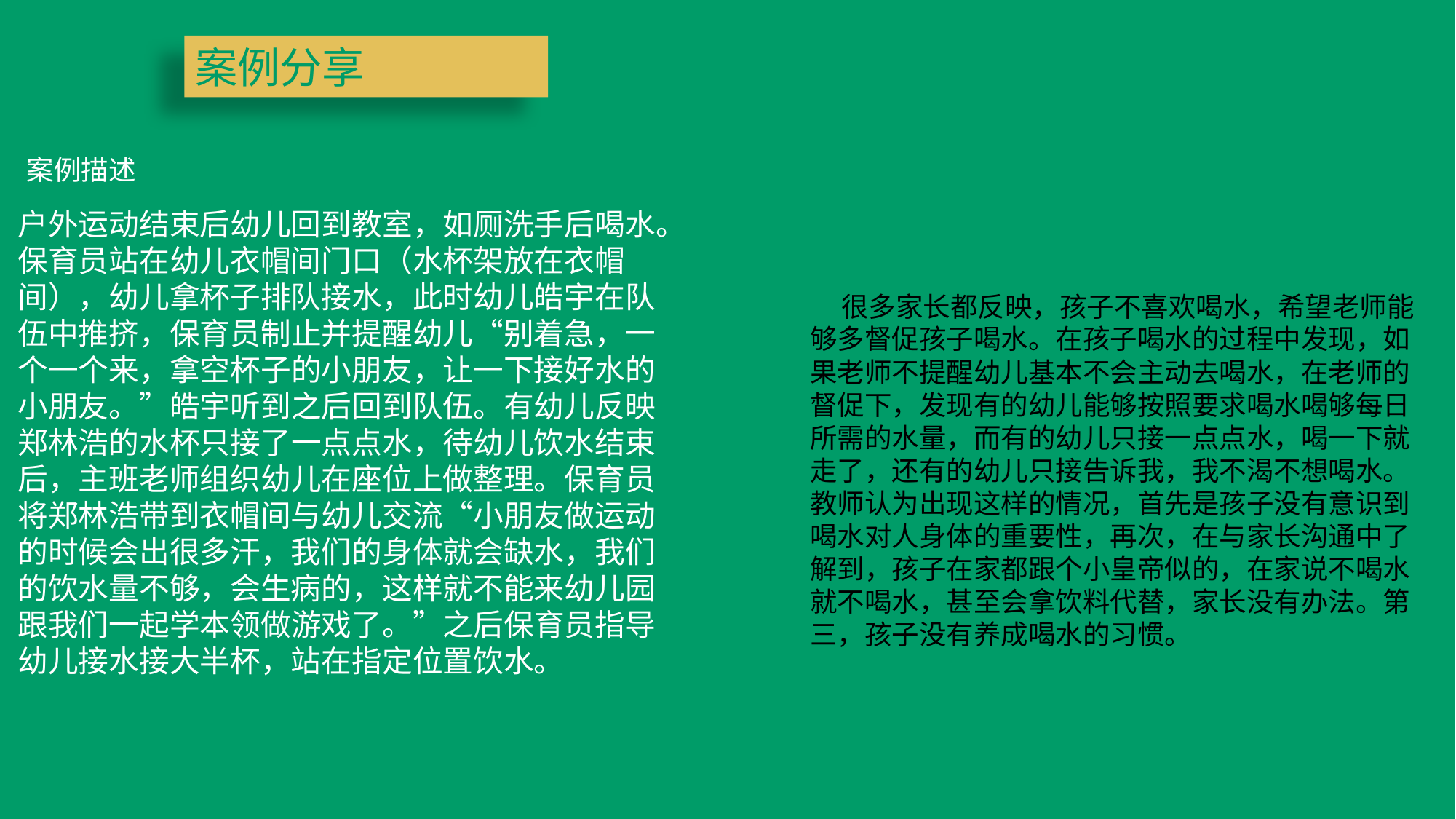

案例分享
    很多家长都反映，孩子不喜欢喝水，希望老师能够多督促孩子喝水。在孩子喝水的过程中发现，如果老师不提醒幼儿基本不会主动去喝水，在老师的督促下，发现有的幼儿能够按照要求喝水喝够每日所需的水量，而有的幼儿只接一点点水，喝一下就走了，还有的幼儿只接告诉我，我不渴不想喝水。教师认为出现这样的情况，首先是孩子没有意识到喝水对人身体的重要性，再次，在与家长沟通中了解到，孩子在家都跟个小皇帝似的，在家说不喝水就不喝水，甚至会拿饮料代替，家长没有办法。第三，孩子没有养成喝水的习惯。
案例描述

案例分析
户外运动结束后幼儿回到教室，如厕洗手后喝水。保育员站在幼儿衣帽间门口（水杯架放在衣帽间），幼儿拿杯子排队接水，此时幼儿皓宇在队伍中推挤，保育员制止并提醒幼儿“别着急，一个一个来，拿空杯子的小朋友，让一下接好水的小朋友。”皓宇听到之后回到队伍。有幼儿反映郑林浩的水杯只接了一点点水，待幼儿饮水结束后，主班老师组织幼儿在座位上做整理。保育员将郑林浩带到衣帽间与幼儿交流“小朋友做运动的时候会出很多汗，我们的身体就会缺水，我们的饮水量不够，会生病的，这样就不能来幼儿园跟我们一起学本领做游戏了。”之后保育员指导幼儿接水接大半杯，站在指定位置饮水。
VS